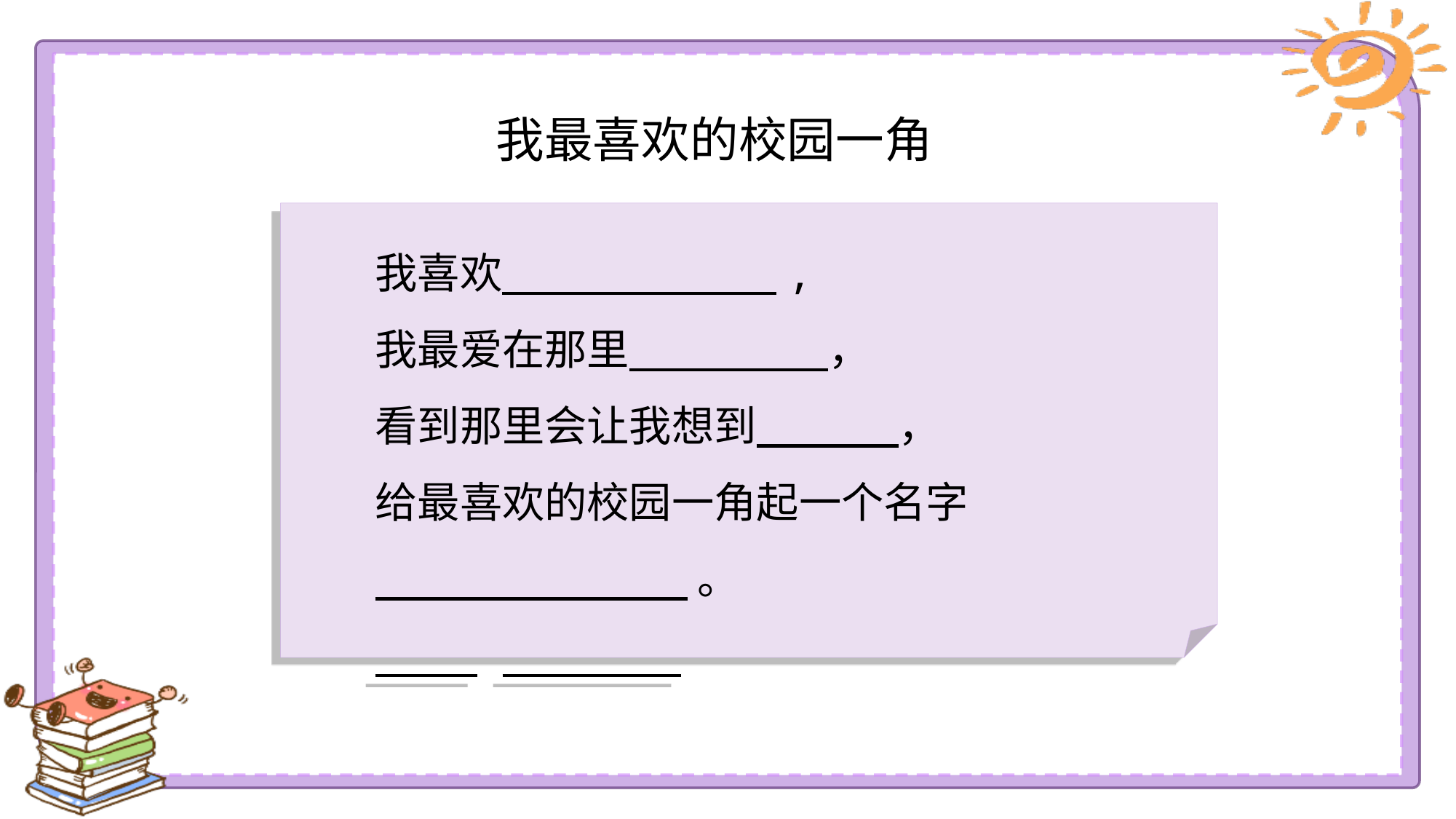

我最喜欢的校园一角

我喜欢                             ,
我最爱在那里                     ，
看到那里会让我想到               ，
给最喜欢的校园一角起一个名字
                                 。

    你能把这幅家庭关系示意图补充完整吗